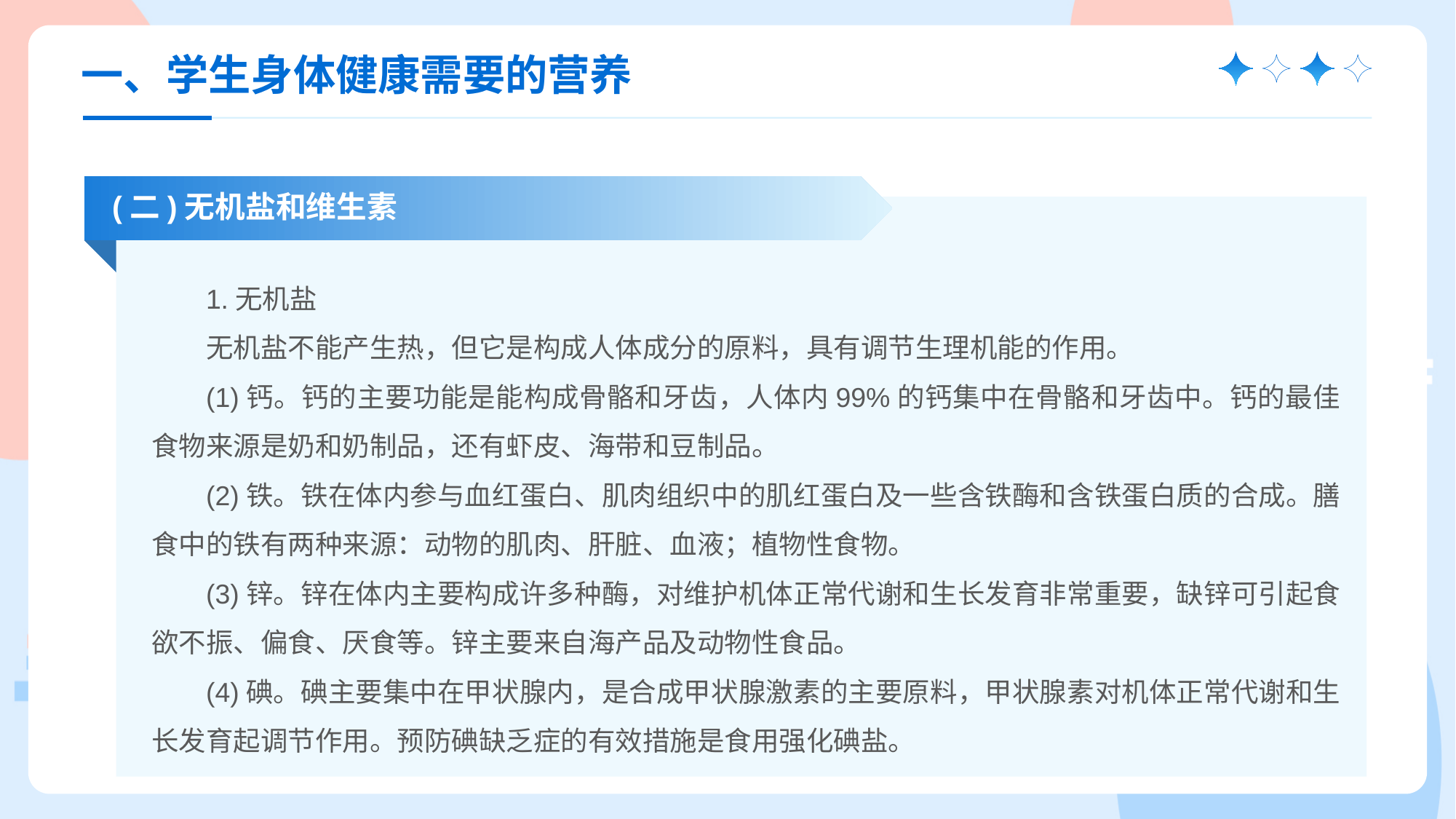

一、学生身体健康需要的营养
(二)无机盐和维生素

1.无机盐
无机盐不能产生热，但它是构成人体成分的原料，具有调节生理机能的作用。
(1)钙。钙的主要功能是能构成骨骼和牙齿，人体内99%的钙集中在骨骼和牙齿中。钙的最佳食物来源是奶和奶制品，还有虾皮、海带和豆制品。
(2)铁。铁在体内参与血红蛋白、肌肉组织中的肌红蛋白及一些含铁酶和含铁蛋白质的合成。膳食中的铁有两种来源：动物的肌肉、肝脏、血液；植物性食物。
(3)锌。锌在体内主要构成许多种酶，对维护机体正常代谢和生长发育非常重要，缺锌可引起食欲不振、偏食、厌食等。锌主要来自海产品及动物性食品。
(4)碘。碘主要集中在甲状腺内，是合成甲状腺激素的主要原料，甲状腺素对机体正常代谢和生长发育起调节作用。预防碘缺乏症的有效措施是食用强化碘盐。